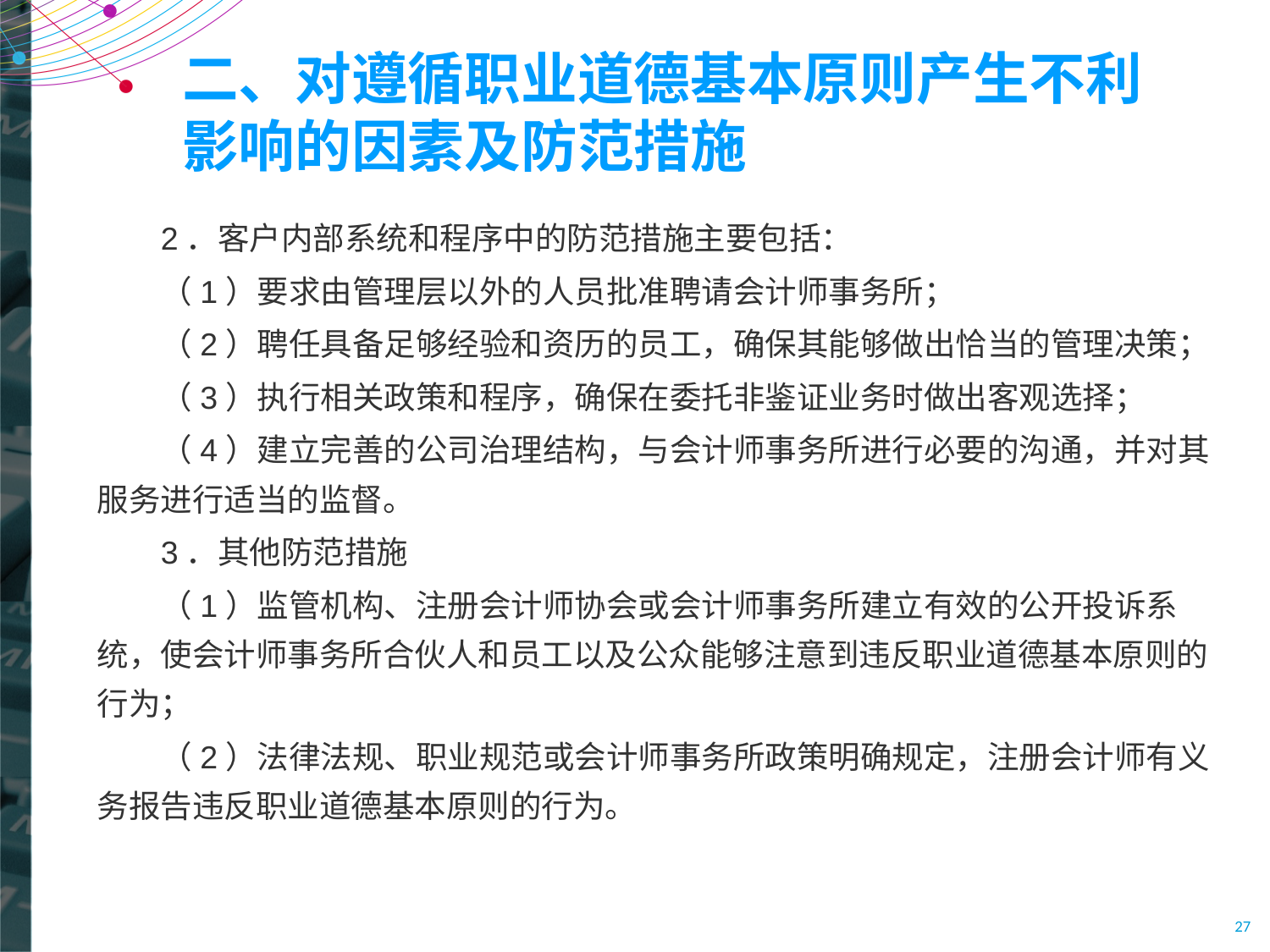

# 二、对遵循职业道德基本原则产生不利影响的因素及防范措施
2．客户内部系统和程序中的防范措施主要包括：
（1）要求由管理层以外的人员批准聘请会计师事务所；
（2）聘任具备足够经验和资历的员工，确保其能够做出恰当的管理决策；
（3）执行相关政策和程序，确保在委托非鉴证业务时做出客观选择；
（4）建立完善的公司治理结构，与会计师事务所进行必要的沟通，并对其服务进行适当的监督。
3．其他防范措施
（1）监管机构、注册会计师协会或会计师事务所建立有效的公开投诉系统，使会计师事务所合伙人和员工以及公众能够注意到违反职业道德基本原则的行为；
（2）法律法规、职业规范或会计师事务所政策明确规定，注册会计师有义务报告违反职业道德基本原则的行为。